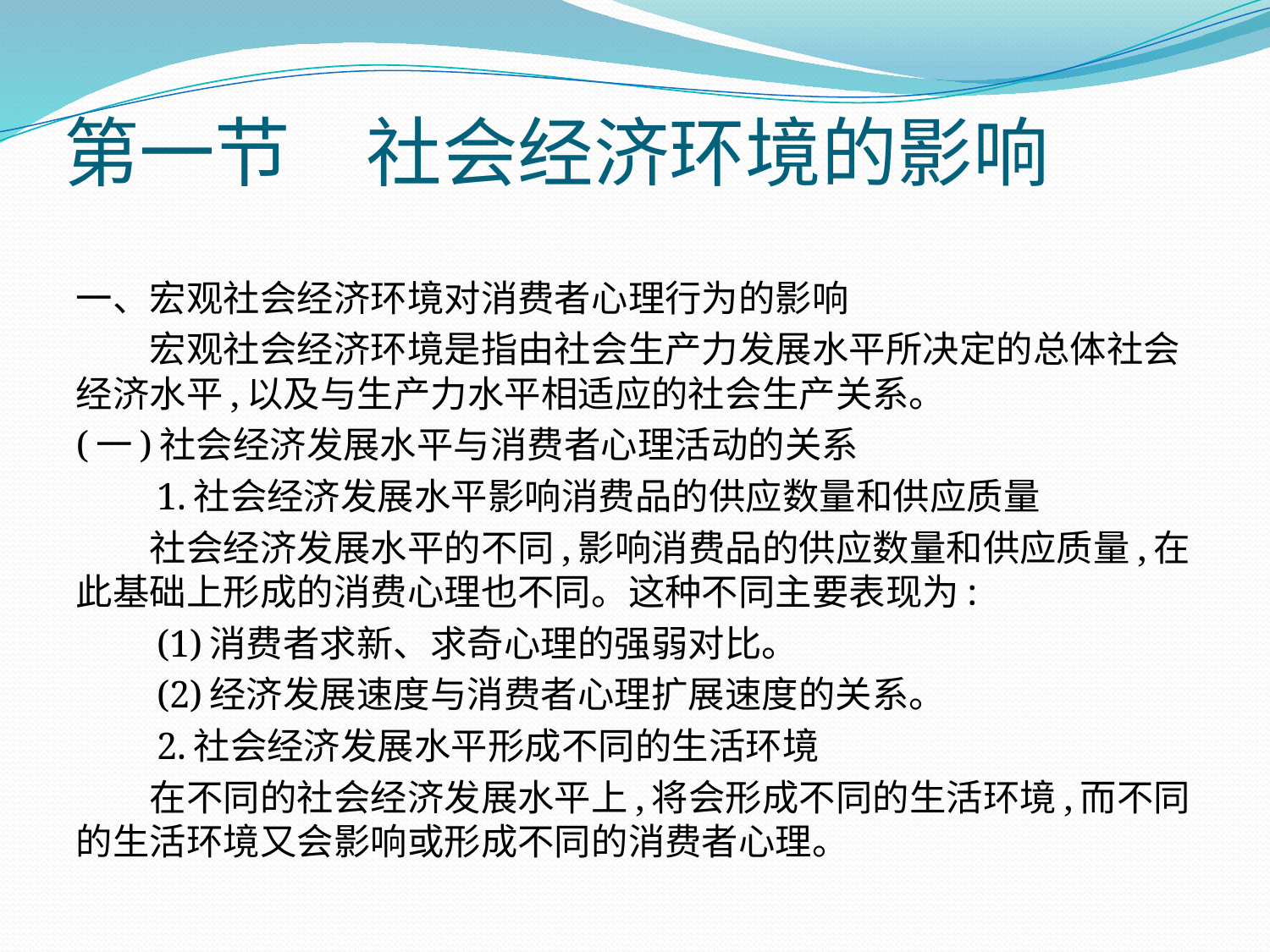

# 第一节　社会经济环境的影响
一、宏观社会经济环境对消费者心理行为的影响
　　宏观社会经济环境是指由社会生产力发展水平所决定的总体社会经济水平,以及与生产力水平相适应的社会生产关系。
(一)社会经济发展水平与消费者心理活动的关系
　　1.社会经济发展水平影响消费品的供应数量和供应质量
　　社会经济发展水平的不同,影响消费品的供应数量和供应质量,在此基础上形成的消费心理也不同。这种不同主要表现为:
　　(1)消费者求新、求奇心理的强弱对比。
　　(2)经济发展速度与消费者心理扩展速度的关系。
　　2.社会经济发展水平形成不同的生活环境
　　在不同的社会经济发展水平上,将会形成不同的生活环境,而不同的生活环境又会影响或形成不同的消费者心理。